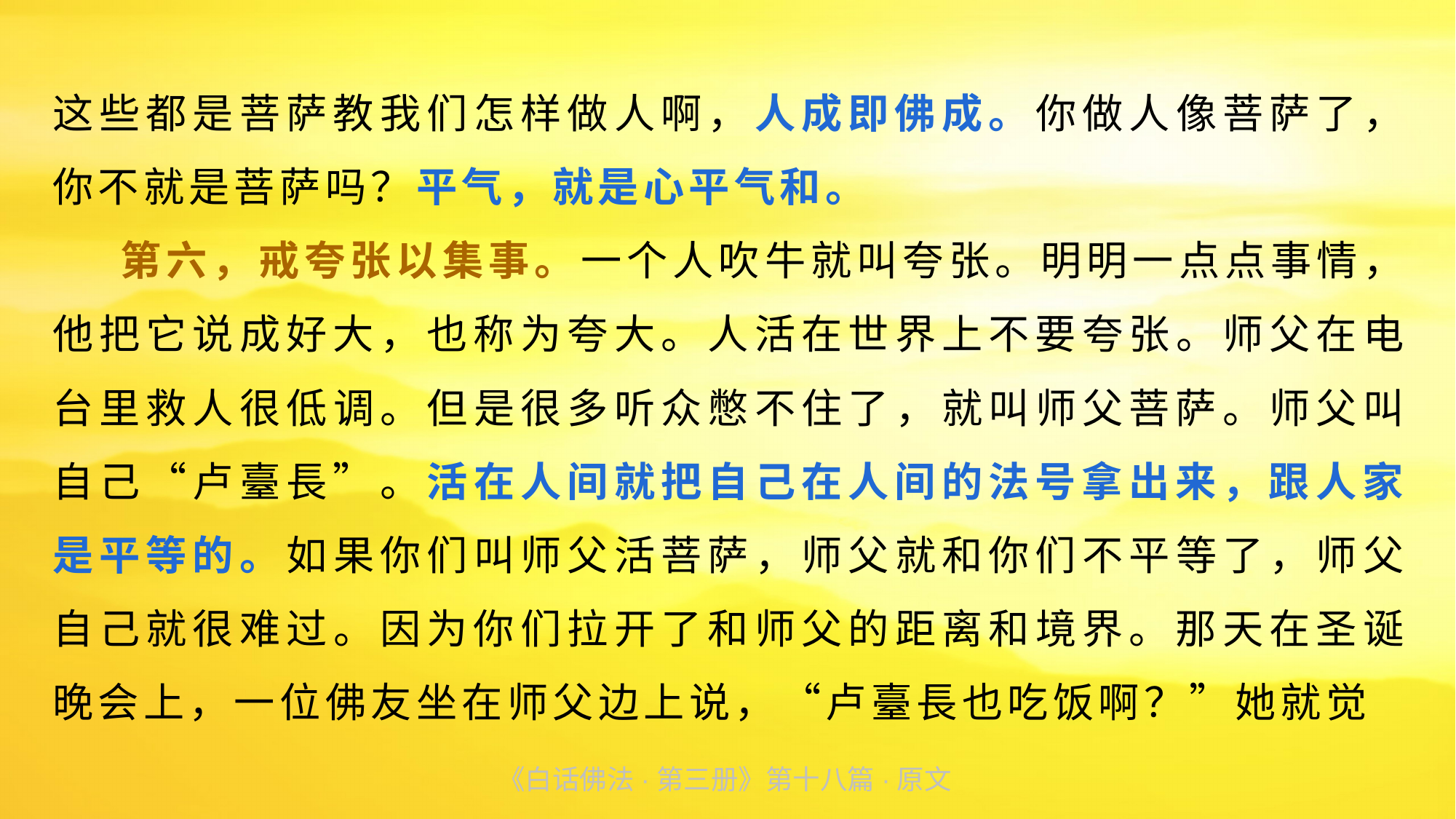

这些都是菩萨教我们怎样做人啊，人成即佛成。你做人像菩萨了，你不就是菩萨吗？平气，就是心平气和。
    第六，戒夸张以集事。一个人吹牛就叫夸张。明明一点点事情，他把它说成好大，也称为夸大。人活在世界上不要夸张。师父在电台里救人很低调。但是很多听众憋不住了，就叫师父菩萨。师父叫自己“卢臺長”。活在人间就把自己在人间的法号拿出来，跟人家是平等的。如果你们叫师父活菩萨，师父就和你们不平等了，师父自己就很难过。因为你们拉开了和师父的距离和境界。那天在圣诞晚会上，一位佛友坐在师父边上说，“卢臺長也吃饭啊？”她就觉
《白话佛法·第三册》第十八篇·原文